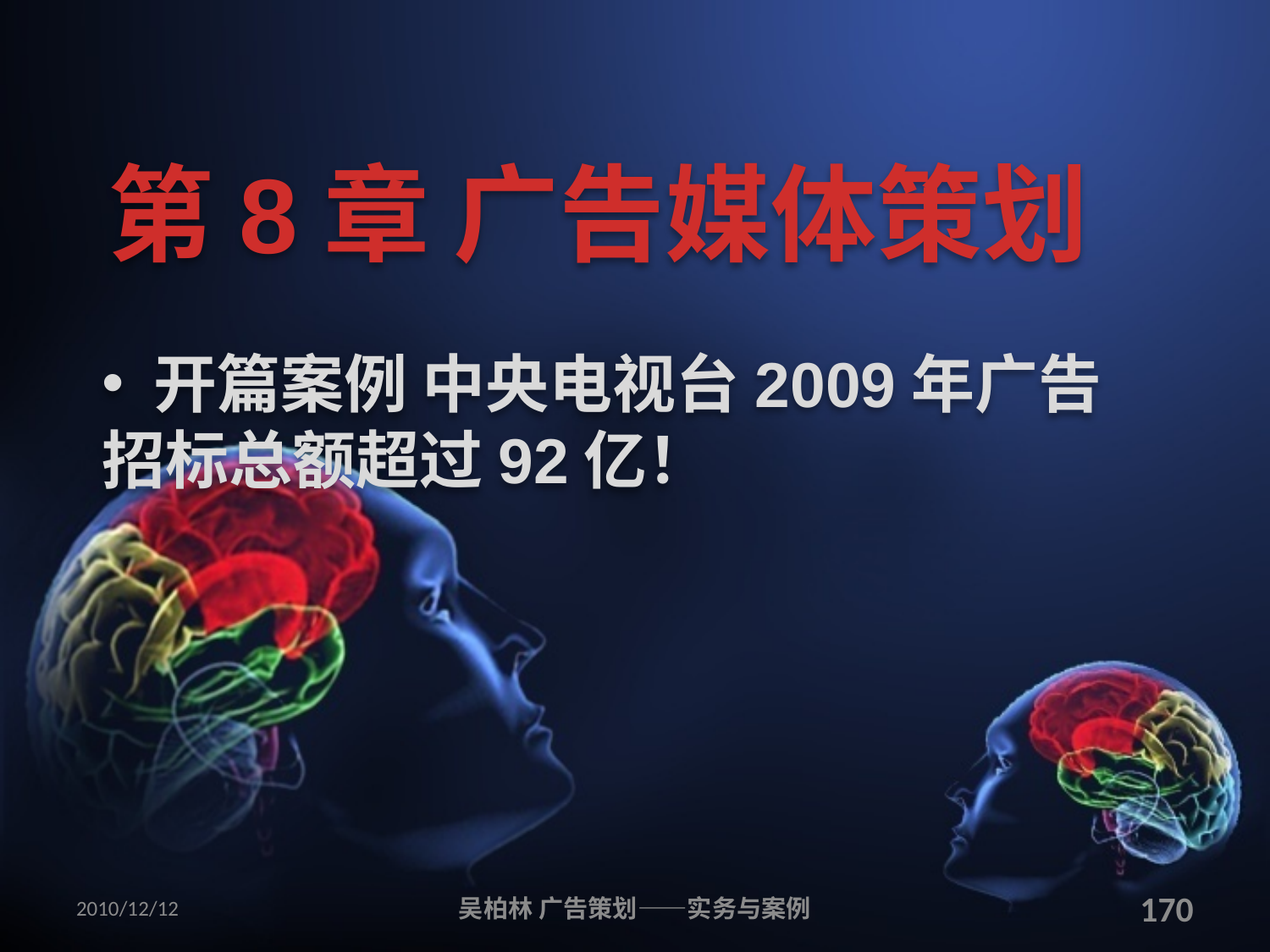

# 第8章 广告媒体策划
 开篇案例 中央电视台2009年广告招标总额超过92亿！
2010/12/12
吴柏林 广告策划——实务与案例
170